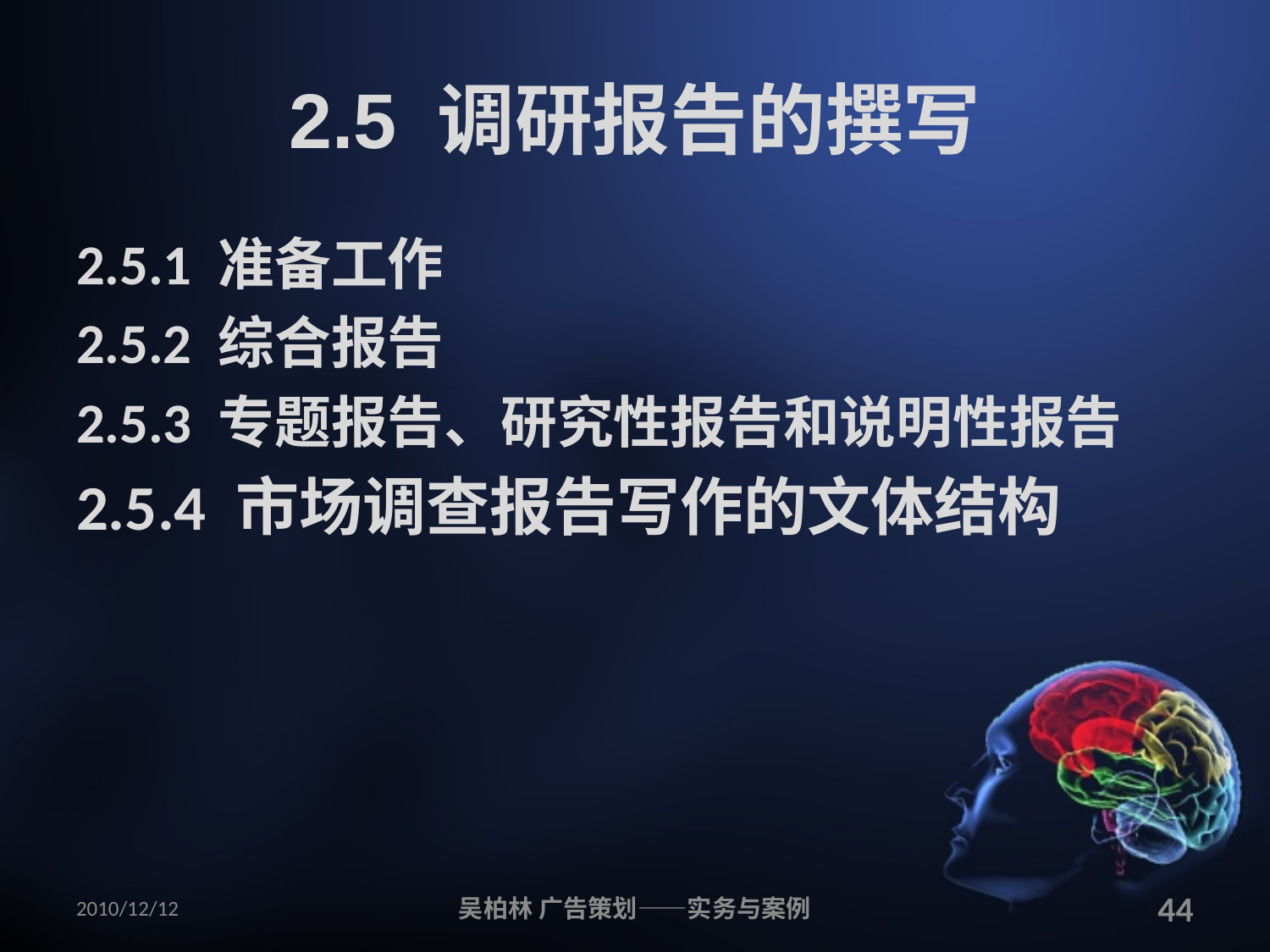

# 2.5 调研报告的撰写
2.5.1 准备工作
2.5.2 综合报告
2.5.3 专题报告、研究性报告和说明性报告
2.5.4 市场调查报告写作的文体结构
2010/12/12
吴柏林 广告策划——实务与案例
44